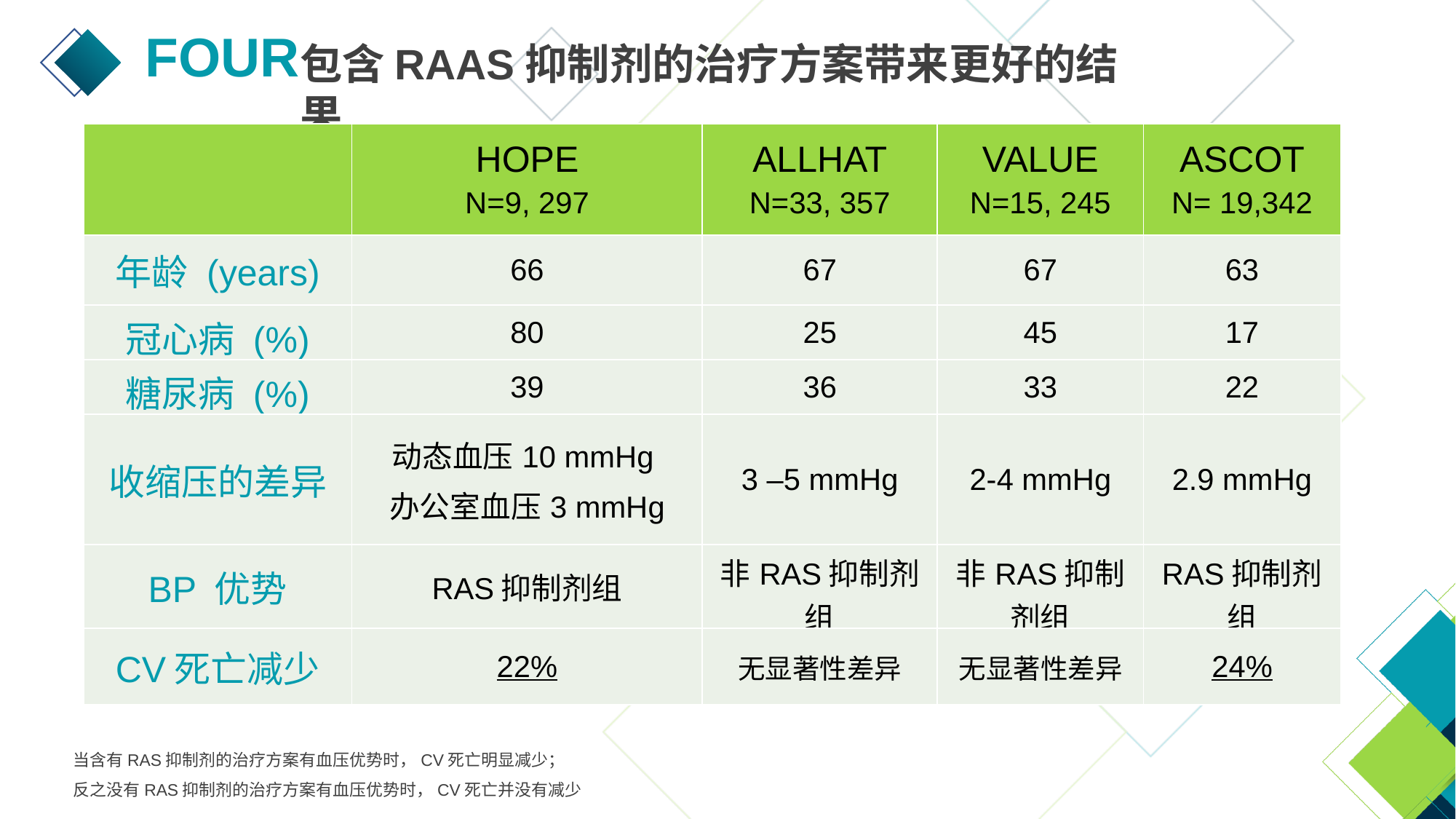

FOUR
包含RAAS抑制剂的治疗方案带来更好的结果
|  | HOPE N=9, 297 | ALLHAT N=33, 357 | VALUE N=15, 245 | ASCOT N= 19,342 |
| --- | --- | --- | --- | --- |
| 年龄 (years) | 66 | 67 | 67 | 63 |
| 冠心病 (%) | 80 | 25 | 45 | 17 |
| 糖尿病 (%) | 39 | 36 | 33 | 22 |
| 收缩压的差异 | 动态血压10 mmHg 办公室血压3 mmHg | 3 –5 mmHg | 2-4 mmHg | 2.9 mmHg |
| BP 优势 | RAS抑制剂组 | 非RAS抑制剂组 | 非RAS抑制剂组 | RAS抑制剂组 |
| CV死亡减少 | 22% | 无显著性差异 | 无显著性差异 | 24% |
当含有RAS抑制剂的治疗方案有血压优势时，CV死亡明显减少；
反之没有RAS抑制剂的治疗方案有血压优势时，CV死亡并没有减少